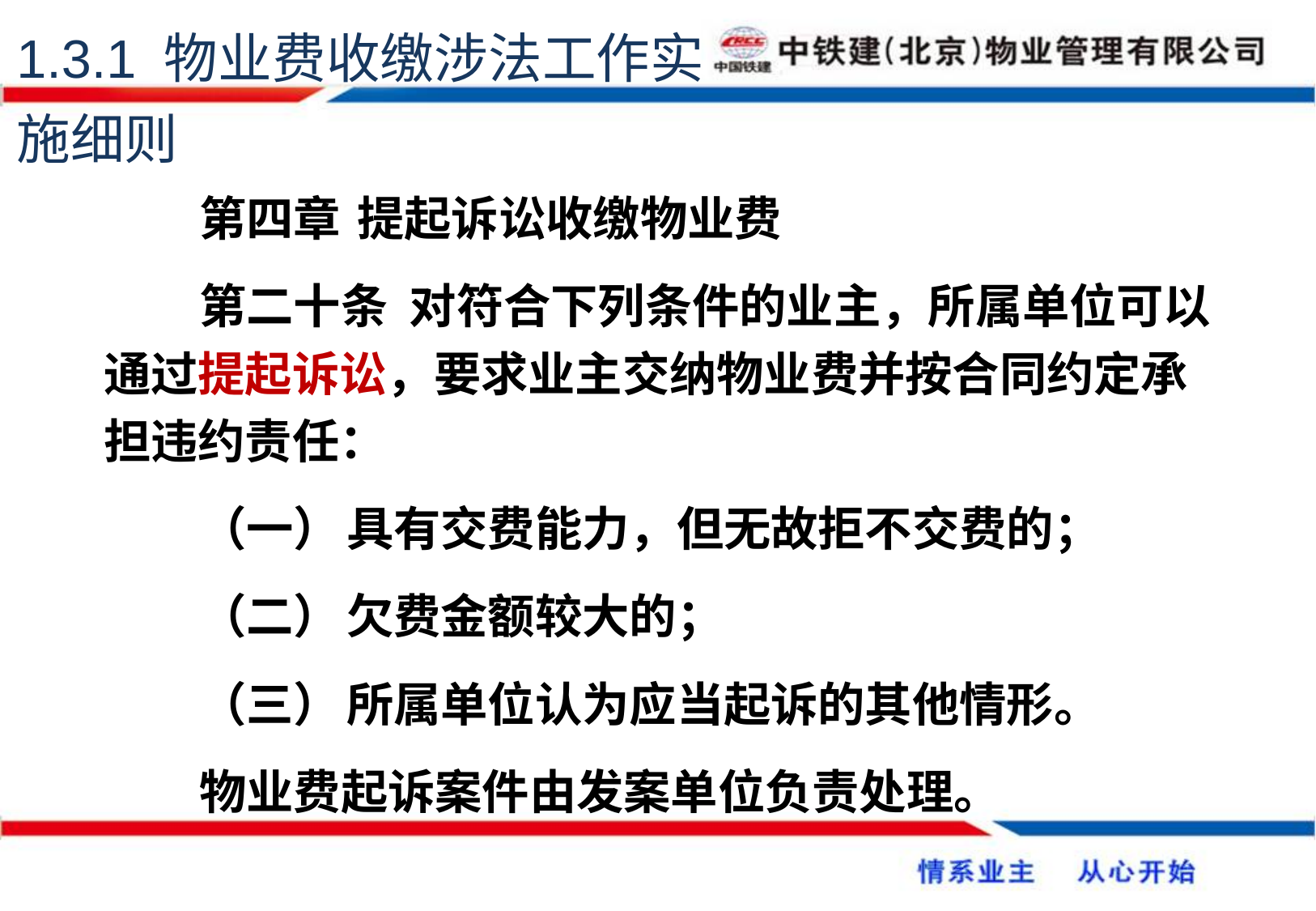

1.3.1 物业费收缴涉法工作实施细则
第四章	 提起诉讼收缴物业费
第二十条  对符合下列条件的业主，所属单位可以通过提起诉讼，要求业主交纳物业费并按合同约定承担违约责任：
（一）	具有交费能力，但无故拒不交费的；
（二）	欠费金额较大的；
（三）	所属单位认为应当起诉的其他情形。
物业费起诉案件由发案单位负责处理。

68